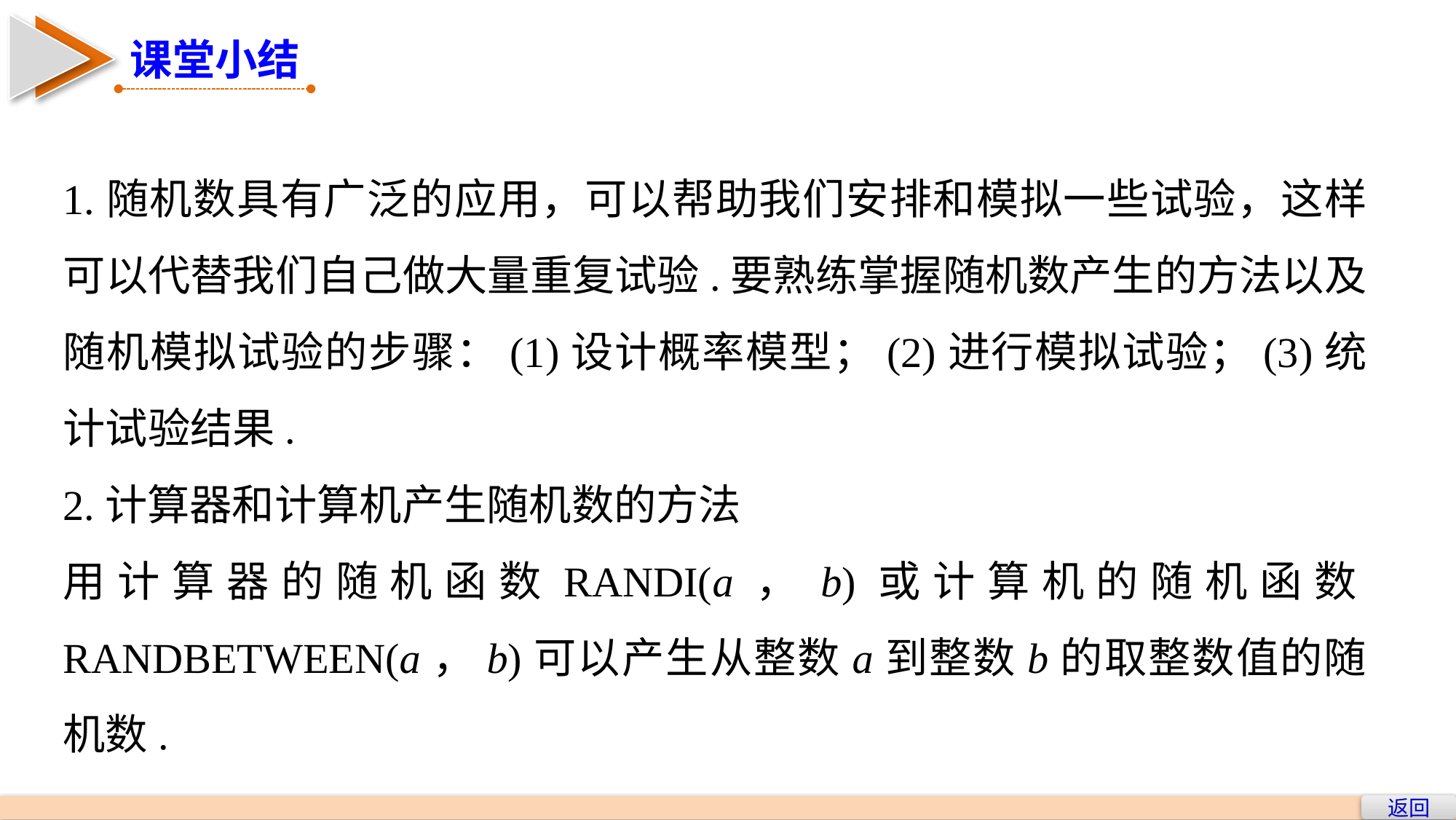

课堂小结
1.随机数具有广泛的应用，可以帮助我们安排和模拟一些试验，这样可以代替我们自己做大量重复试验.要熟练掌握随机数产生的方法以及随机模拟试验的步骤：(1)设计概率模型；(2)进行模拟试验；(3)统计试验结果.
2.计算器和计算机产生随机数的方法
用计算器的随机函数RANDI(a，b)或计算机的随机函数RANDBETWEEN(a，b)可以产生从整数a到整数b的取整数值的随机数.
返回